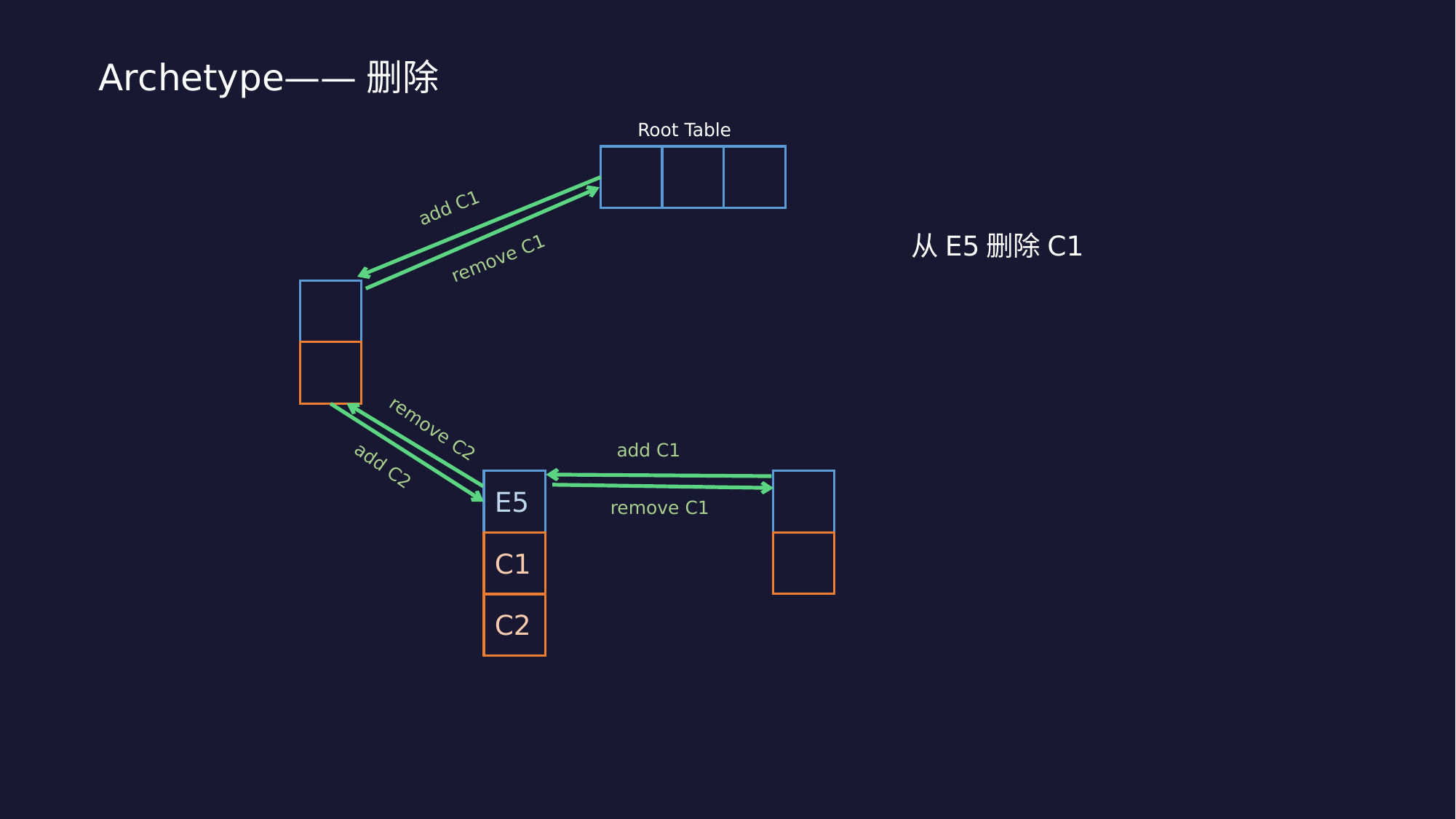

Archetype——删除
Root Table

add C1
从E5删除C1
remove C1

remove C2
add C1
add C2

E5
remove C1
C1
C2